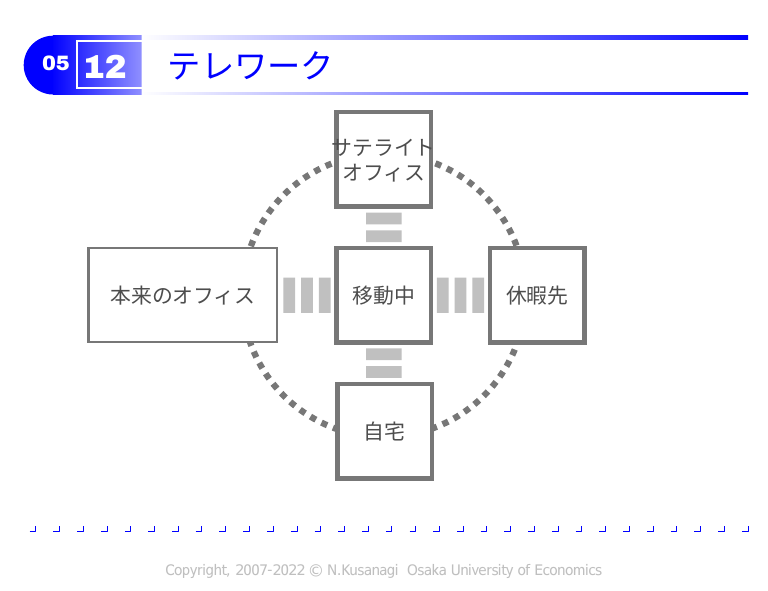

# 12   テレワーク
サテライト
オフィス

本来のオフィス
移動中
休暇先

自宅